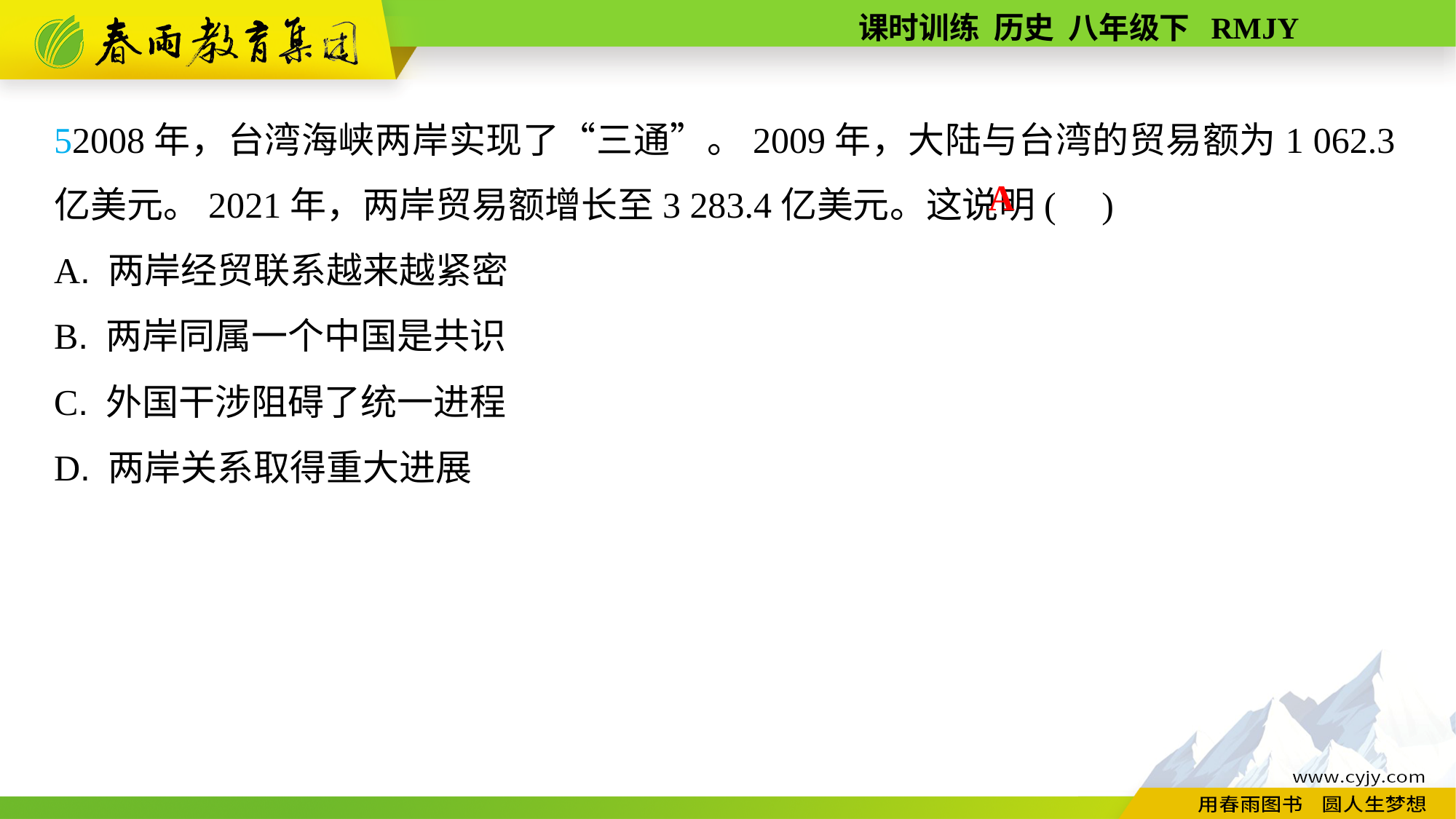

52008年，台湾海峡两岸实现了“三通”。2009年，大陆与台湾的贸易额为1 062.3亿美元。2021年，两岸贸易额增长至3 283.4亿美元。这说明(     )
A. 两岸经贸联系越来越紧密
B. 两岸同属一个中国是共识
C. 外国干涉阻碍了统一进程
D. 两岸关系取得重大进展
A